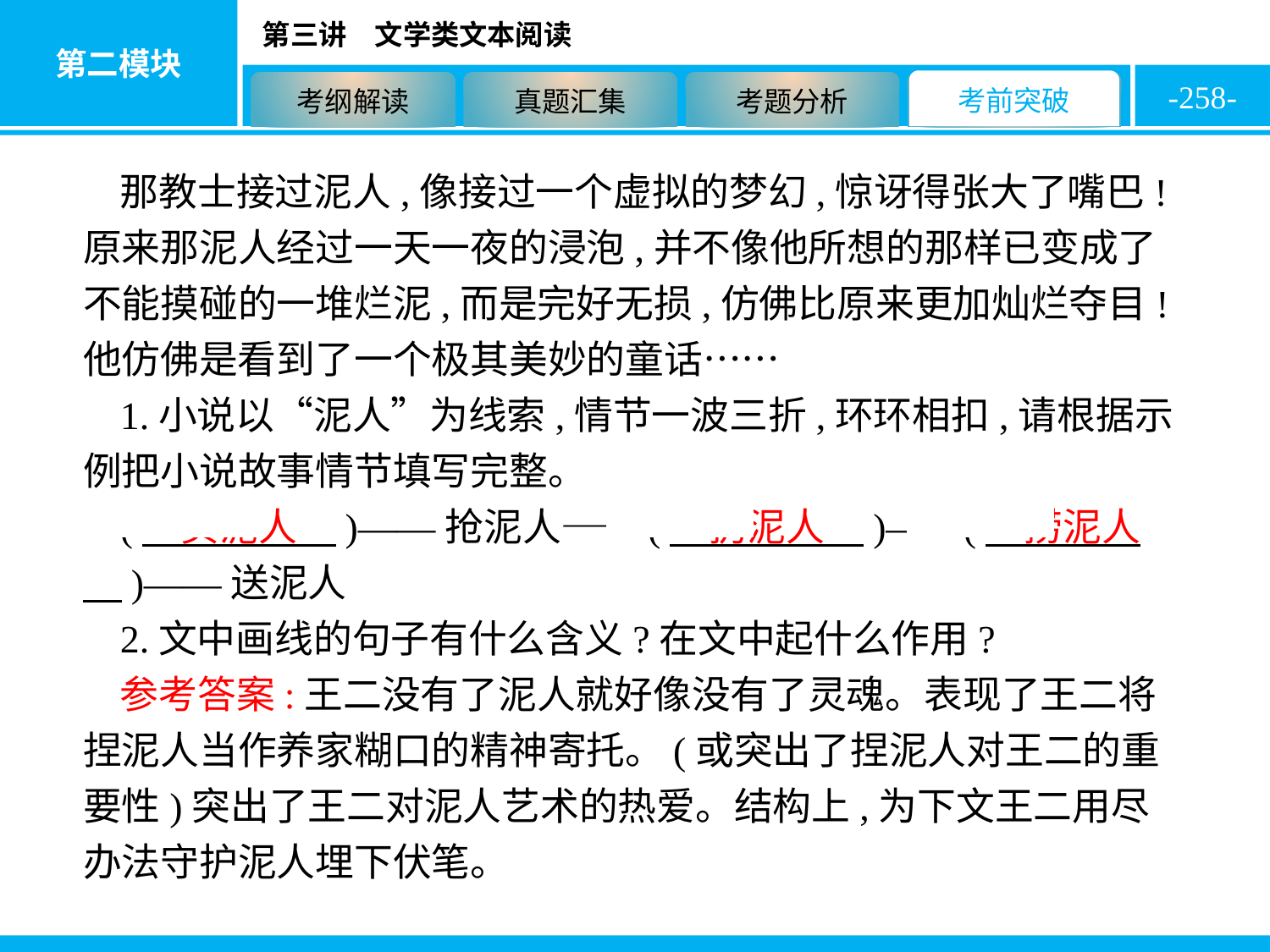

-258-
那教士接过泥人,像接过一个虚拟的梦幻,惊讶得张大了嘴巴!原来那泥人经过一天一夜的浸泡,并不像他所想的那样已变成了不能摸碰的一堆烂泥,而是完好无损,仿佛比原来更加灿烂夺目!他仿佛是看到了一个极其美妙的童话……
1.小说以“泥人”为线索,情节一波三折,环环相扣,请根据示例把小说故事情节填写完整。
(　买泥人　)——抢泥人——(　扔泥人　)——(　捞泥人　)——送泥人
2.文中画线的句子有什么含义?在文中起什么作用?
参考答案:王二没有了泥人就好像没有了灵魂。表现了王二将捏泥人当作养家糊口的精神寄托。(或突出了捏泥人对王二的重要性)突出了王二对泥人艺术的热爱。结构上,为下文王二用尽办法守护泥人埋下伏笔。